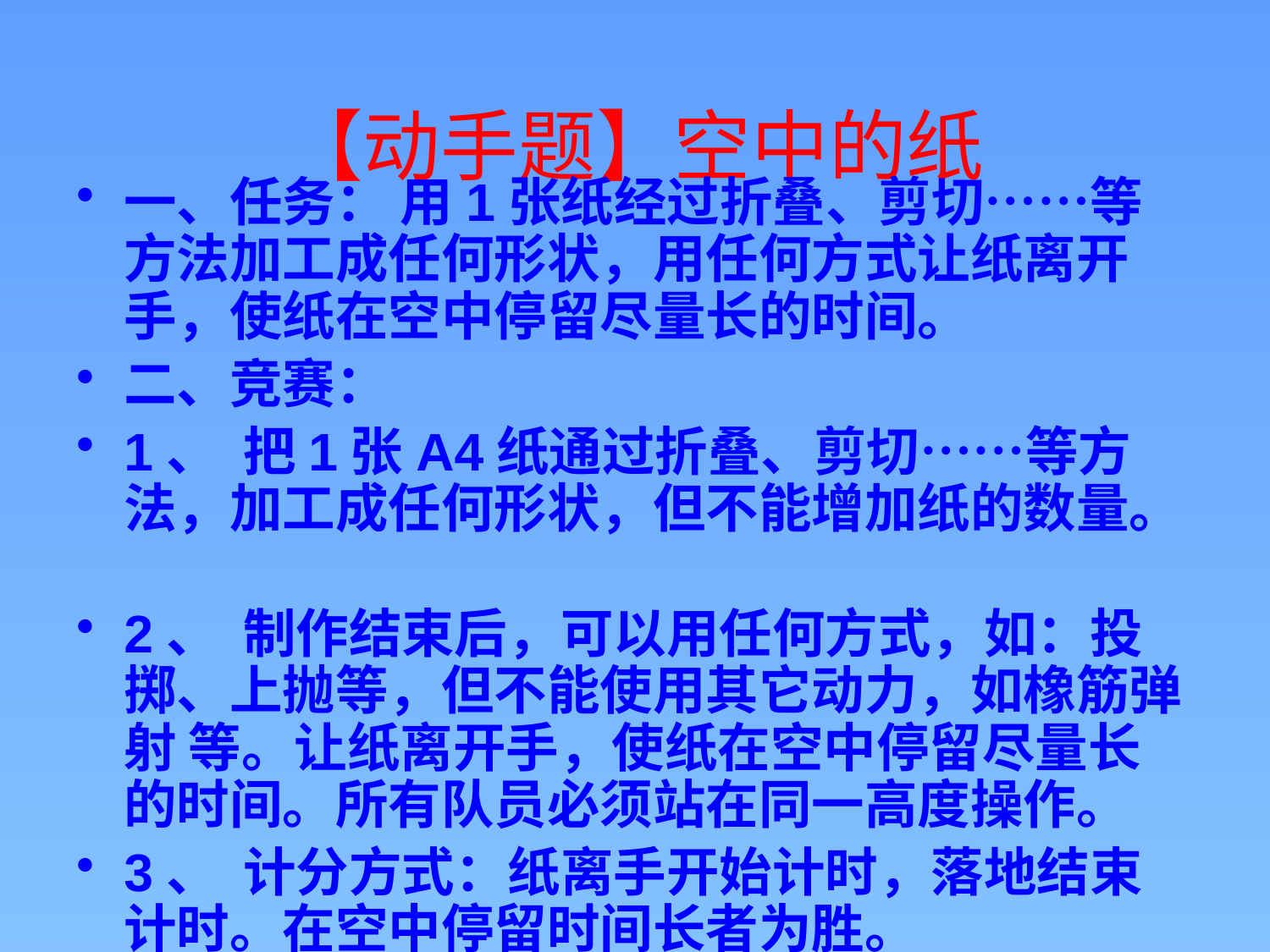

【动手题】空中的纸
一、任务： 用1张纸经过折叠、剪切……等方法加工成任何形状，用任何方式让纸离开手，使纸在空中停留尽量长的时间。
二、竞赛：
1、  把1张A4纸通过折叠、剪切……等方法，加工成任何形状，但不能增加纸的数量。
2、  制作结束后，可以用任何方式，如：投掷、上抛等，但不能使用其它动力，如橡筋弹射 等。让纸离开手，使纸在空中停留尽量长的时间。所有队员必须站在同一高度操作。
3、  计分方式：纸离手开始计时，落地结束计时。在空中停留时间长者为胜。